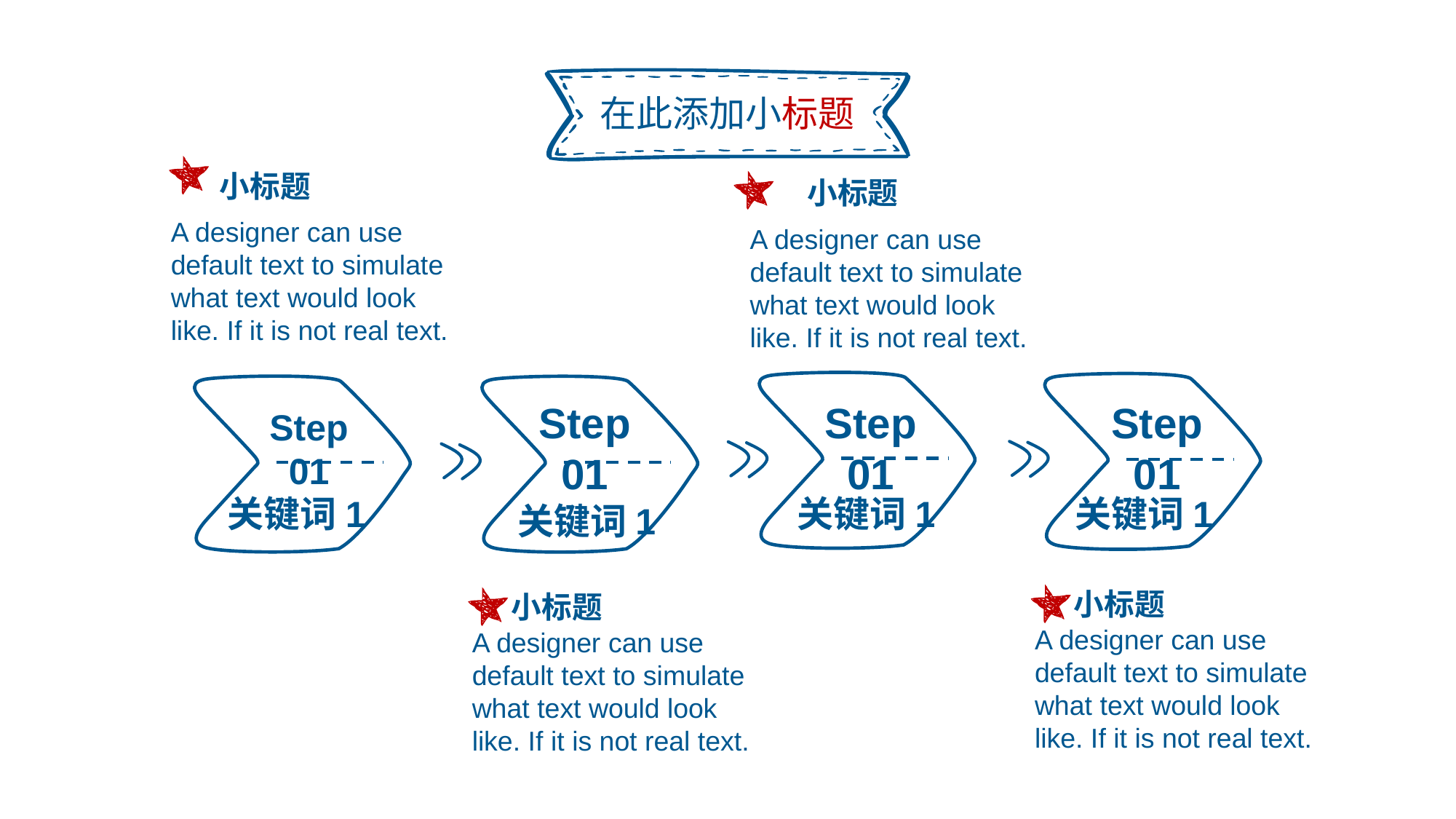

在此添加小标题

小标题
小标题

A designer can use default text to simulate what text would look like. If it is not real text.
A designer can use default text to simulate what text would look like. If it is not real text.

Step 01
Step 01
Step 01
Step 01

关键词1
关键词1
关键词1
关键词1
小标题
小标题

A designer can use default text to simulate what text would look like. If it is not real text.
A designer can use default text to simulate what text would look like. If it is not real text.